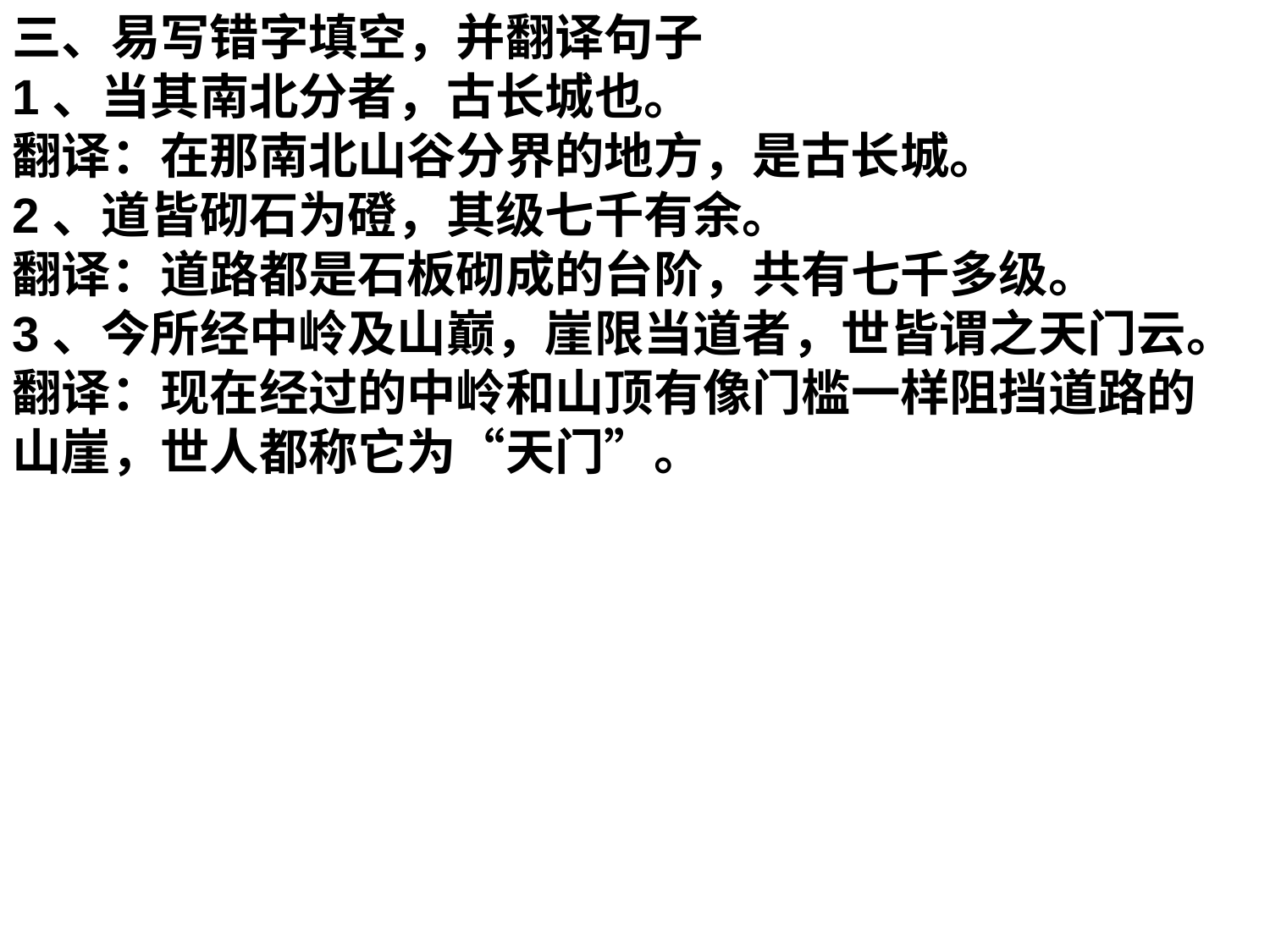

三、易写错字填空，并翻译句子
1、当其南北分者，古长城也。
翻译：在那南北山谷分界的地方，是古长城。
2、道皆砌石为磴，其级七千有余。
翻译：道路都是石板砌成的台阶，共有七千多级。
3、今所经中岭及山巅，崖限当道者，世皆谓之天门云。
翻译：现在经过的中岭和山顶有像门槛一样阻挡道路的山崖，世人都称它为“天门”。